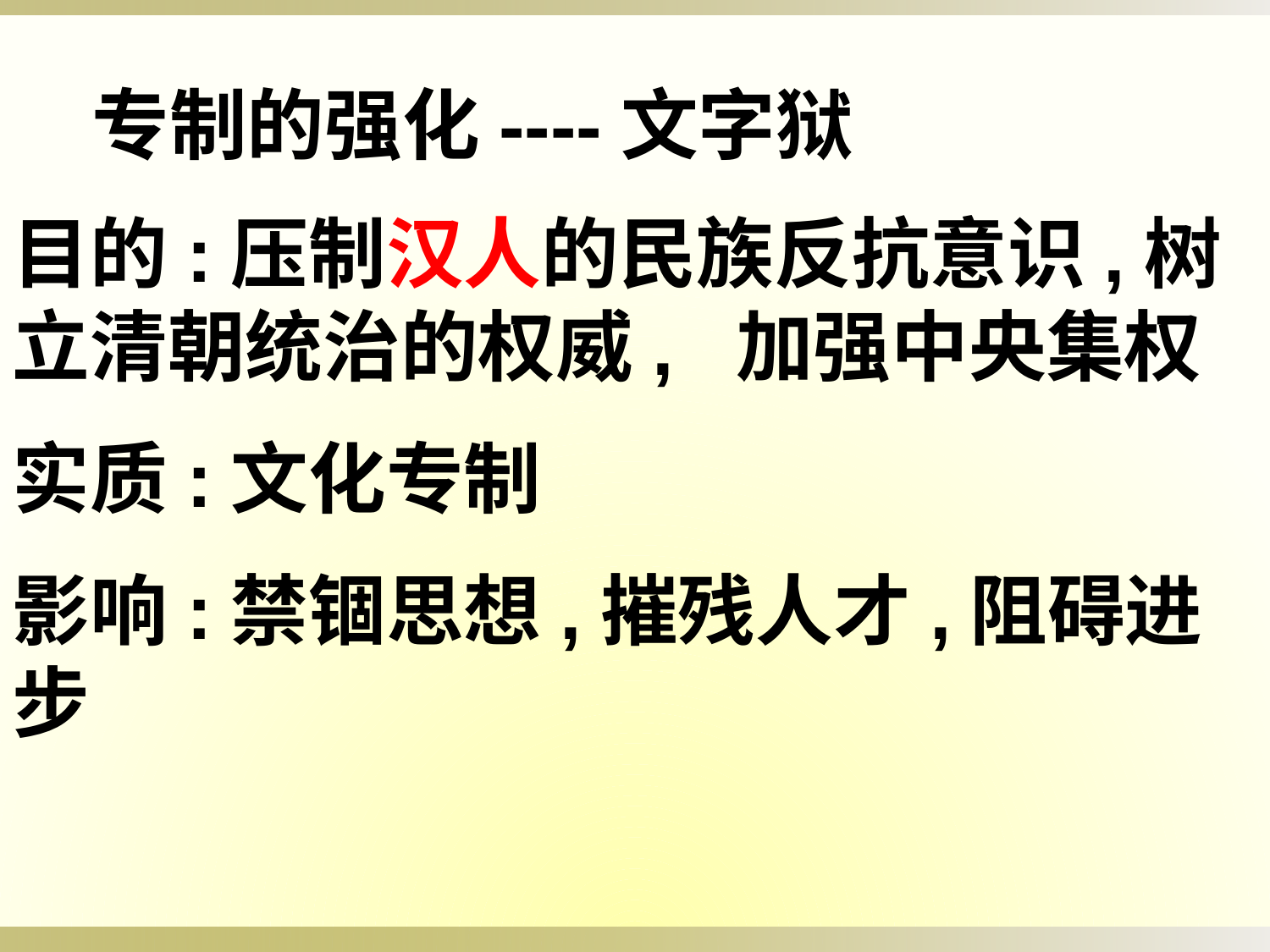

专制的强化----文字狱
目的:压制汉人的民族反抗意识,树立清朝统治的权威,  加强中央集权
实质:文化专制
影响:禁锢思想,摧残人才,阻碍进步